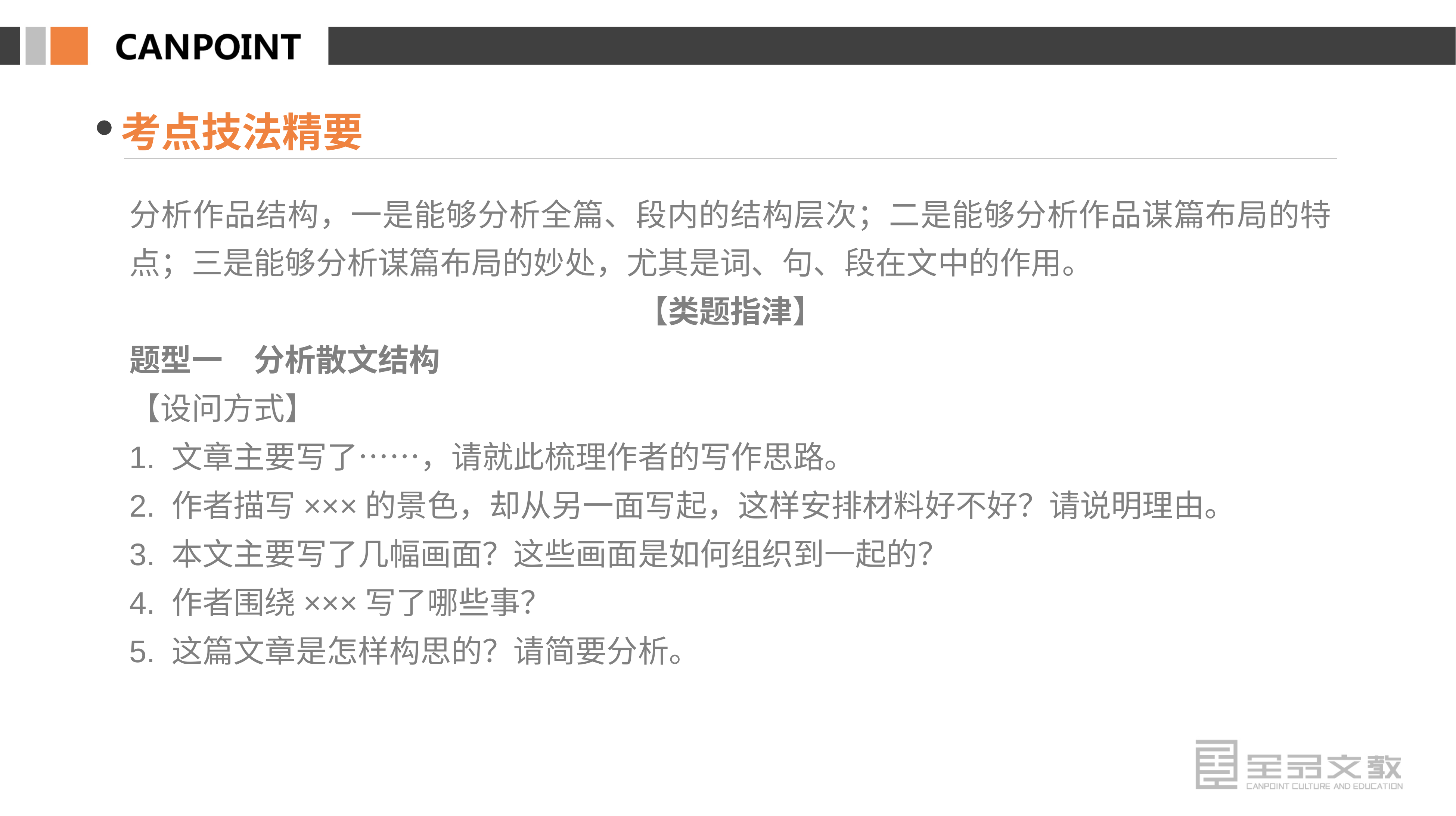

考点技法精要

分析作品结构，一是能够分析全篇、段内的结构层次；二是能够分析作品谋篇布局的特点；三是能够分析谋篇布局的妙处，尤其是词、句、段在文中的作用。
【类题指津】
题型一　分析散文结构
【设问方式】
1. 文章主要写了……，请就此梳理作者的写作思路。
2. 作者描写×××的景色，却从另一面写起，这样安排材料好不好？请说明理由。
3. 本文主要写了几幅画面？这些画面是如何组织到一起的？
4. 作者围绕×××写了哪些事？
5. 这篇文章是怎样构思的？请简要分析。